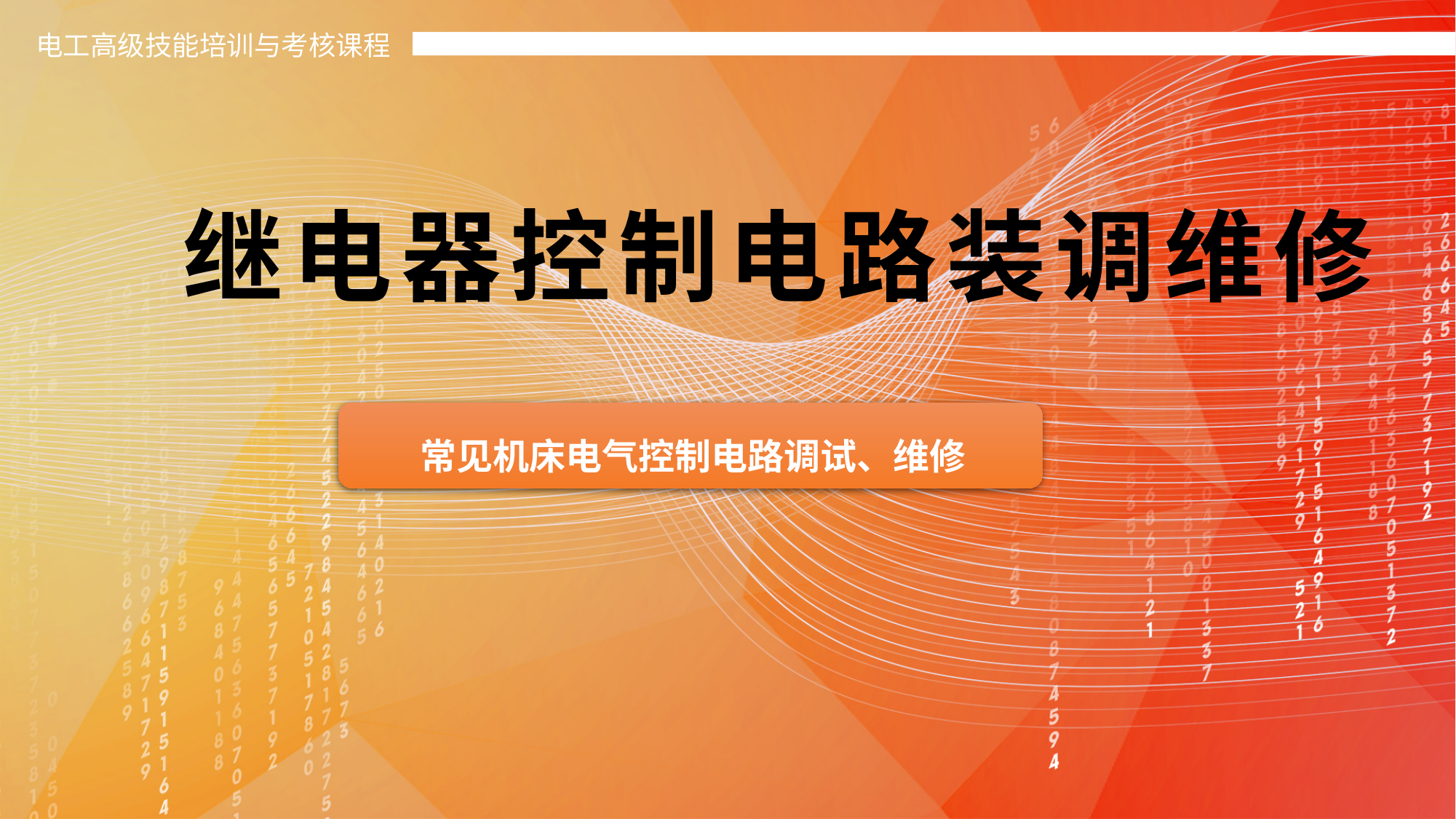

电工高级技能培训与考核课程

继电器控制电路装调维修
常见机床电气控制电路调试、维修